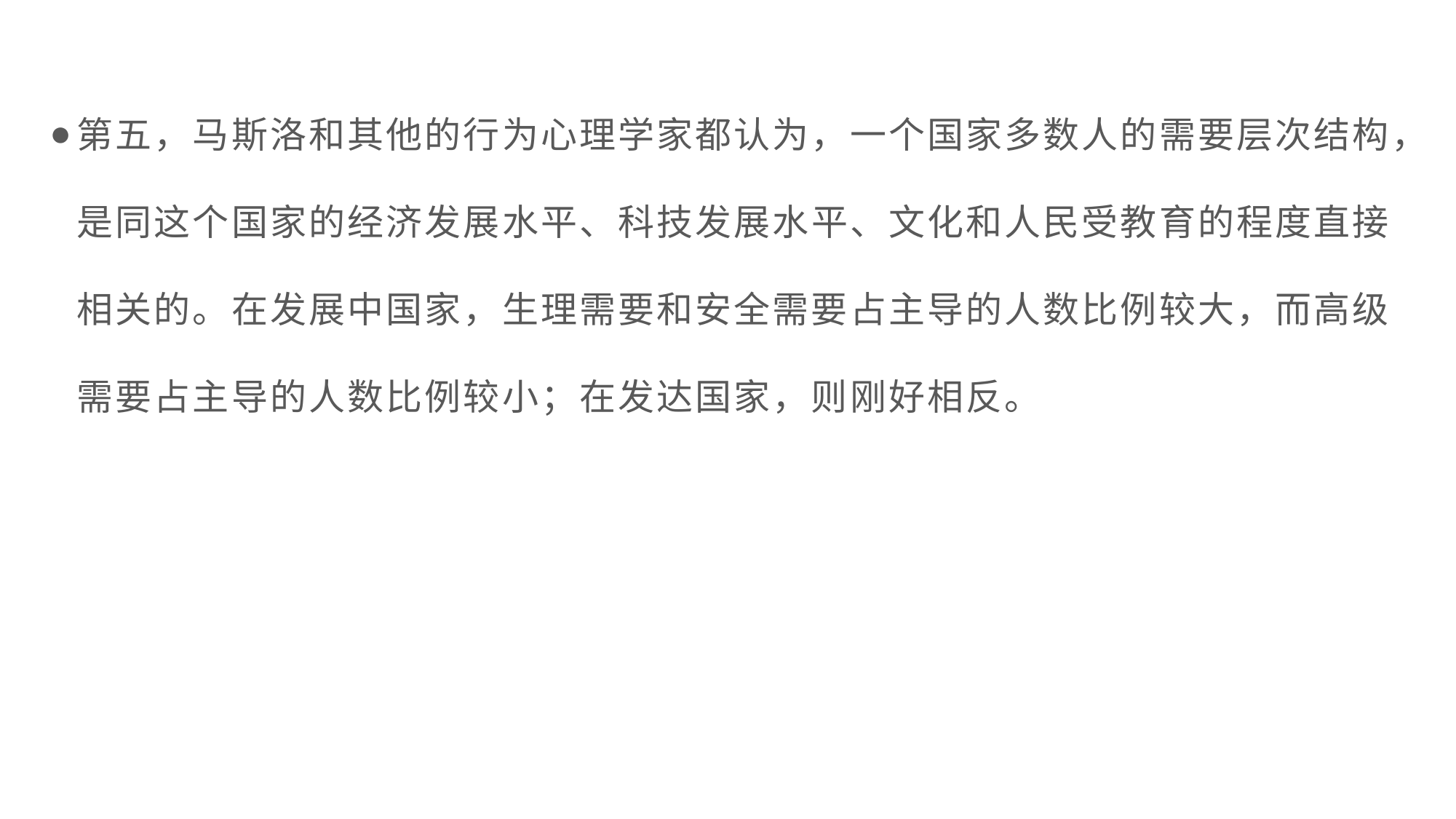

第五，马斯洛和其他的行为心理学家都认为，一个国家多数人的需要层次结构，是同这个国家的经济发展水平、科技发展水平、文化和人民受教育的程度直接相关的。在发展中国家，生理需要和安全需要占主导的人数比例较大，而高级需要占主导的人数比例较小；在发达国家，则刚好相反。